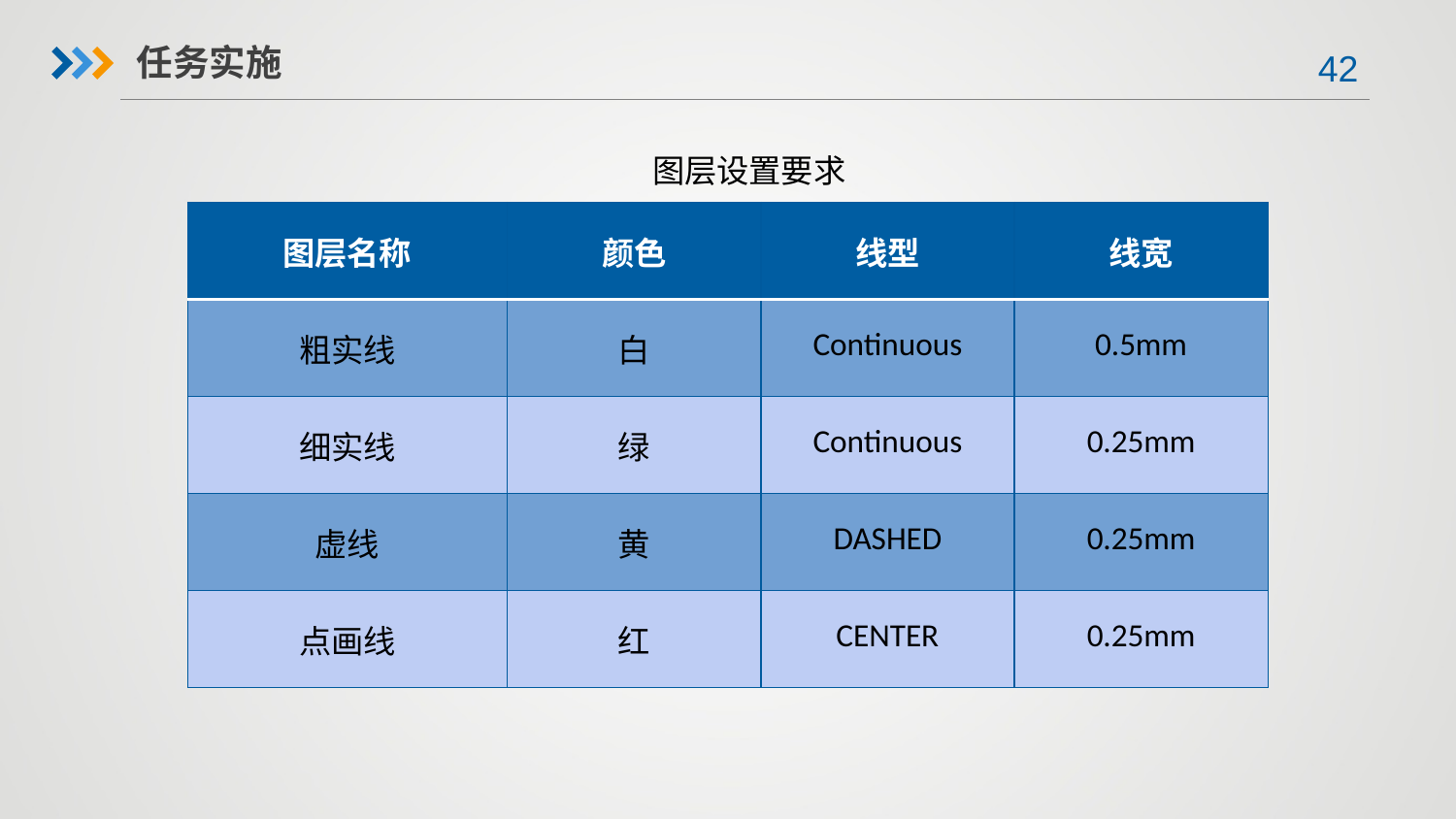

任务实施
图层设置要求
| 图层名称 | 颜色 | 线型 | 线宽 |
| --- | --- | --- | --- |
| 粗实线 | 白 | Continuous | 0.5mm |
| 细实线 | 绿 | Continuous | 0.25mm |
| 虚线 | 黄 | DASHED | 0.25mm |
| 点画线 | 红 | CENTER | 0.25mm |